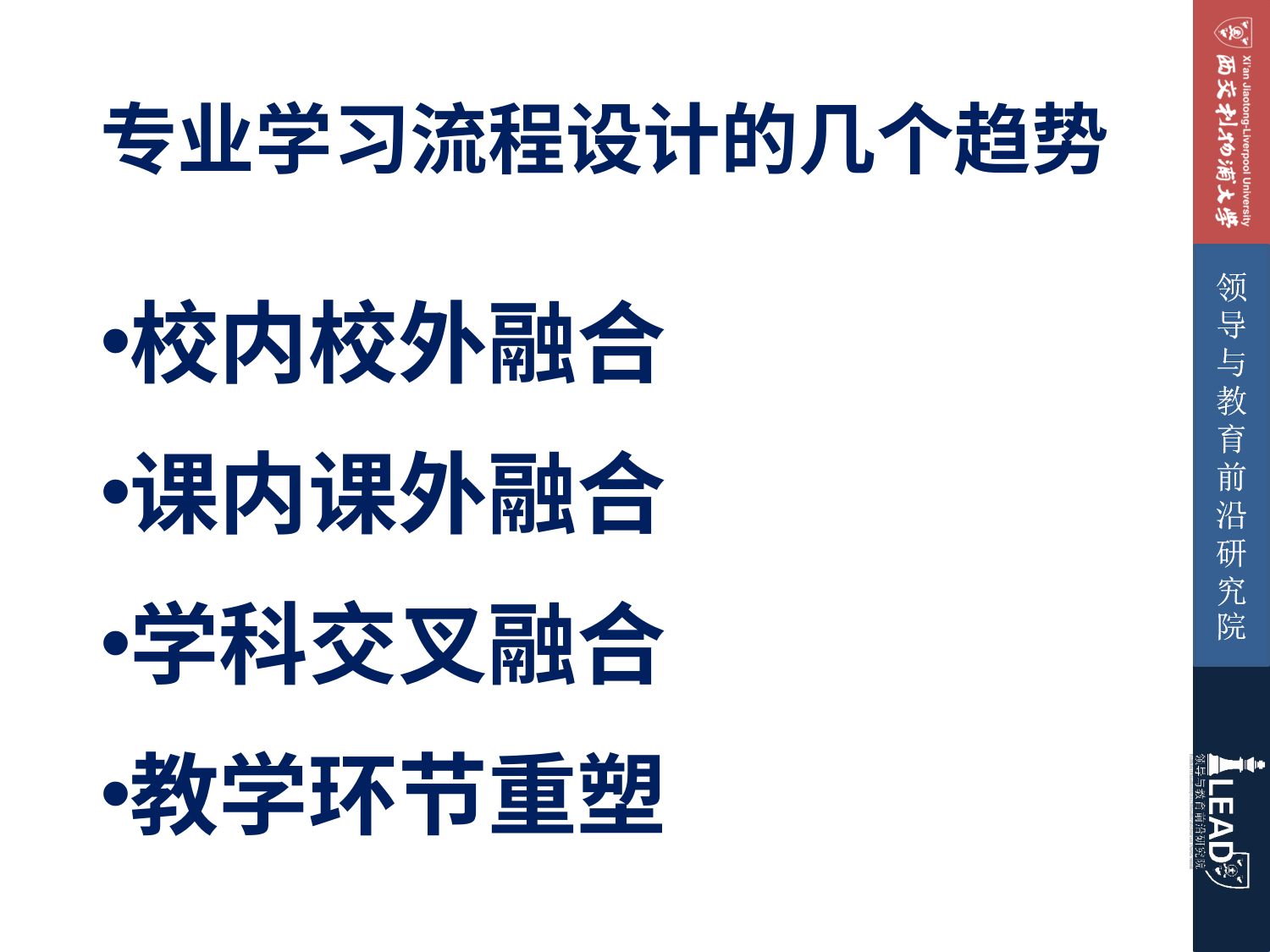

# 专业学习流程设计的几个趋势
校内校外融合
课内课外融合
学科交叉融合
教学环节重塑